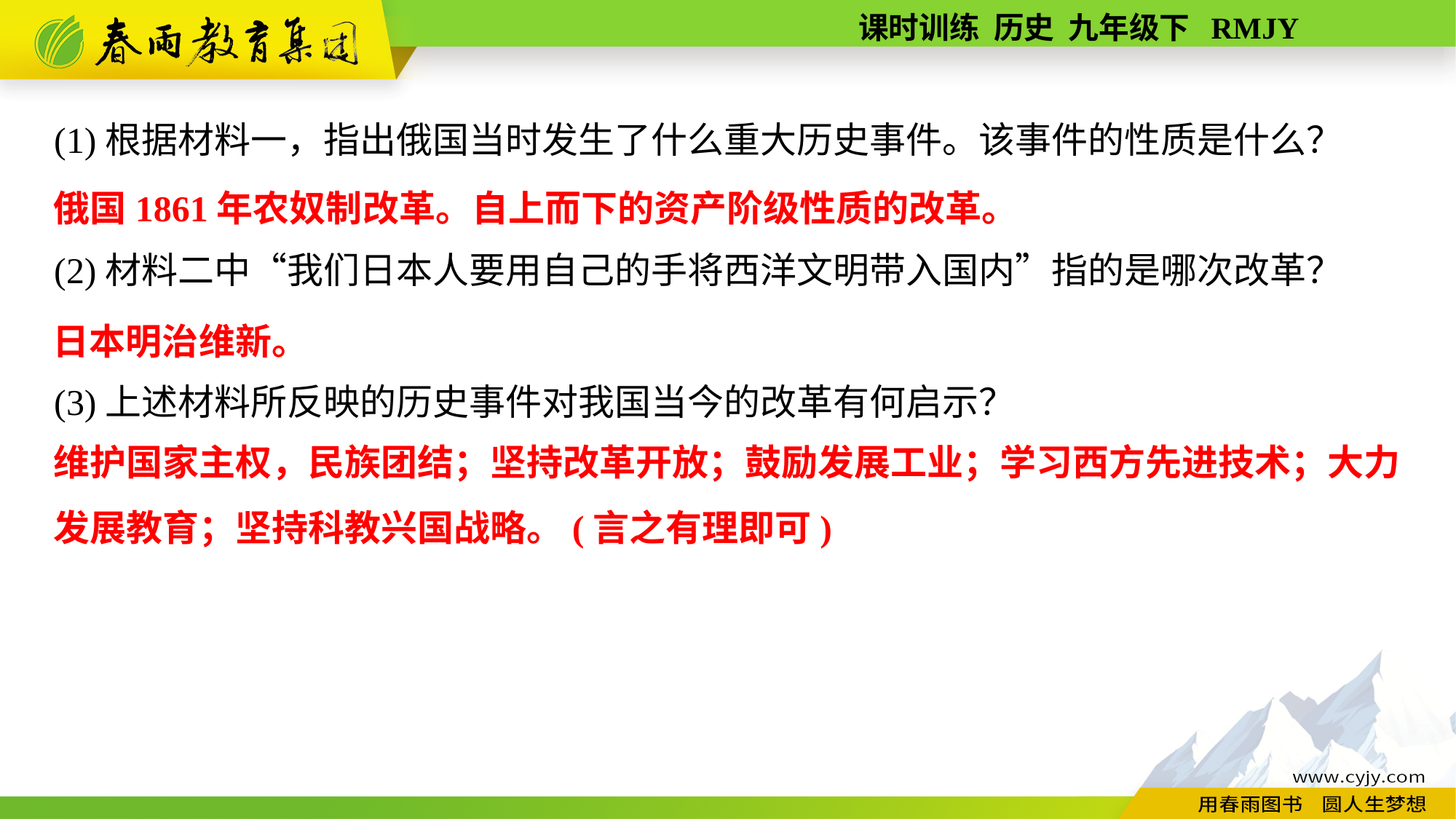

(1)根据材料一，指出俄国当时发生了什么重大历史事件。该事件的性质是什么？

(2)材料二中“我们日本人要用自己的手将西洋文明带入国内”指的是哪次改革？

(3)上述材料所反映的历史事件对我国当今的改革有何启示？
俄国1861年农奴制改革。自上而下的资产阶级性质的改革。
日本明治维新。
维护国家主权，民族团结；坚持改革开放；鼓励发展工业；学习西方先进技术；大力发展教育；坚持科教兴国战略。(言之有理即可)